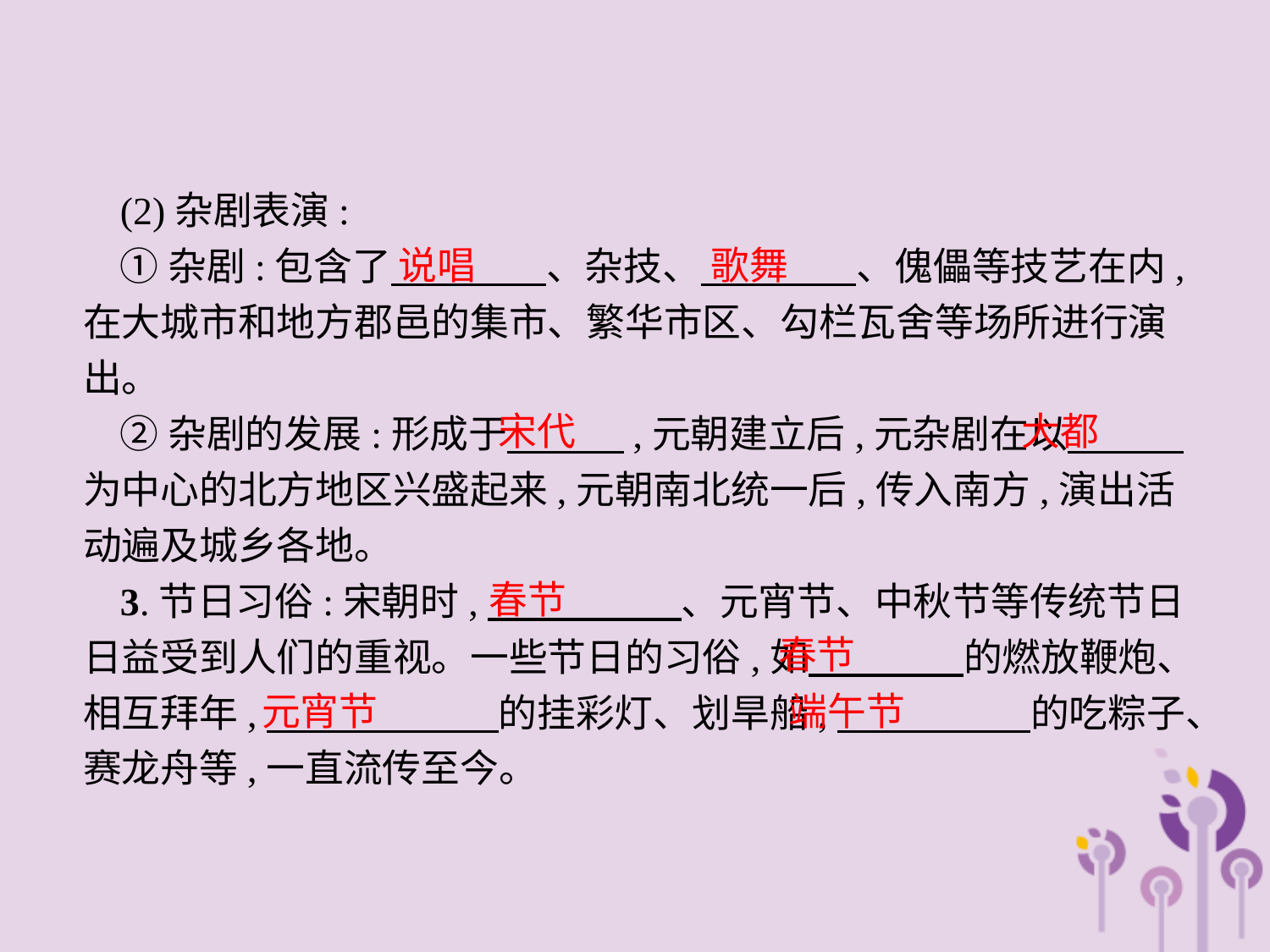

(2)杂剧表演:
①杂剧:包含了　　　　、杂技、　　　　、傀儡等技艺在内,在大城市和地方郡邑的集市、繁华市区、勾栏瓦舍等场所进行演出。
②杂剧的发展:形成于　　　,元朝建立后,元杂剧在以　　　为中心的北方地区兴盛起来,元朝南北统一后,传入南方,演出活动遍及城乡各地。
3.节日习俗:宋朝时,　　　　　、元宵节、中秋节等传统节日日益受到人们的重视。一些节日的习俗,如　　　　的燃放鞭炮、相互拜年,　　　　　　的挂彩灯、划旱船,　　　　　的吃粽子、赛龙舟等,一直流传至今。
说唱
歌舞
宋代
大都
春节
春节
元宵节
端午节